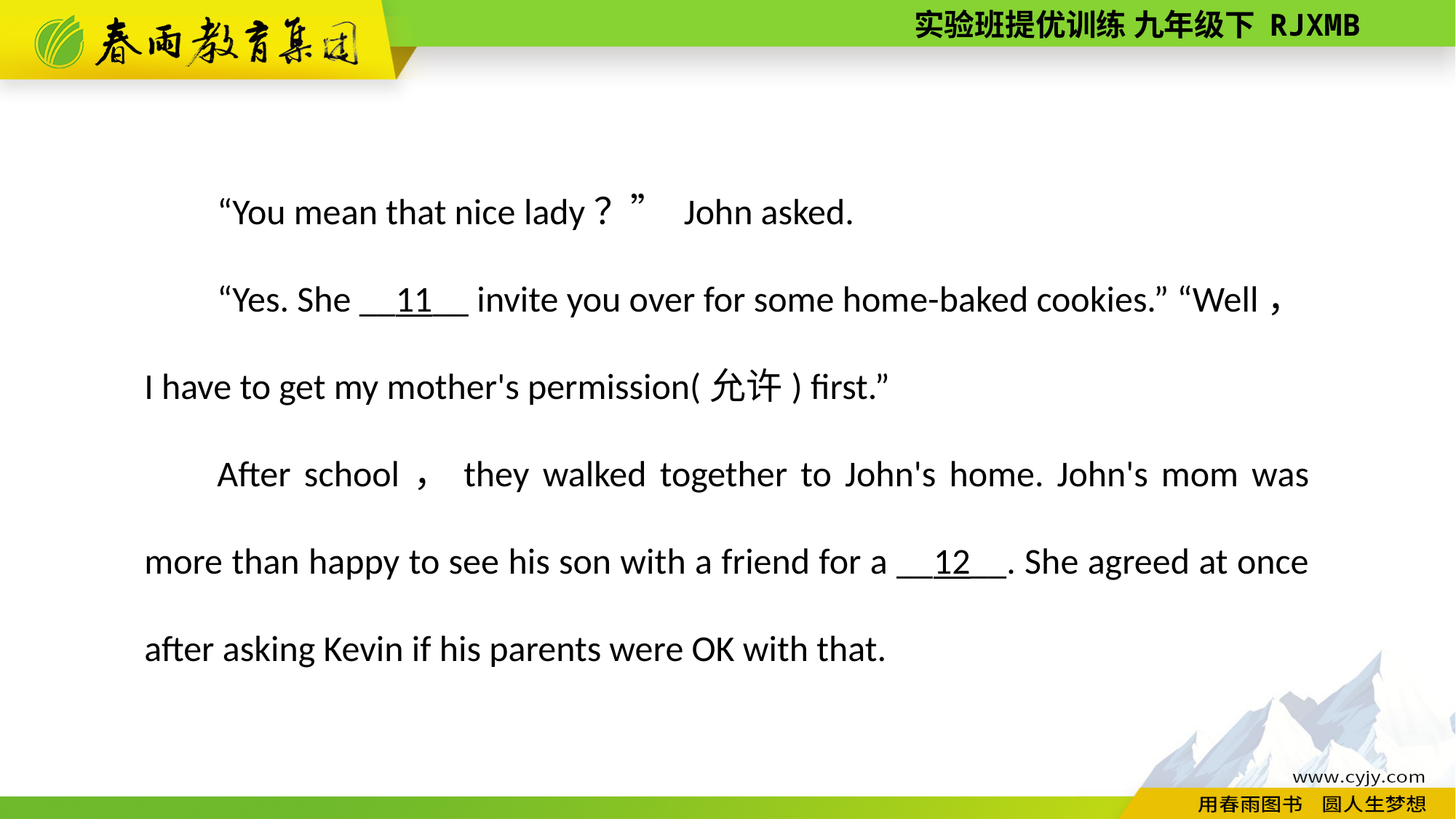

“You mean that nice lady？” John asked.
“Yes. She __11__ invite you over for some home-­baked cookies.” “Well，I have to get my mother's permission(允许) first.”
After school，they walked together to John's home. John's mom was more than happy to see his son with a friend for a __12__. She agreed at once after asking Kevin if his parents were OK with that.